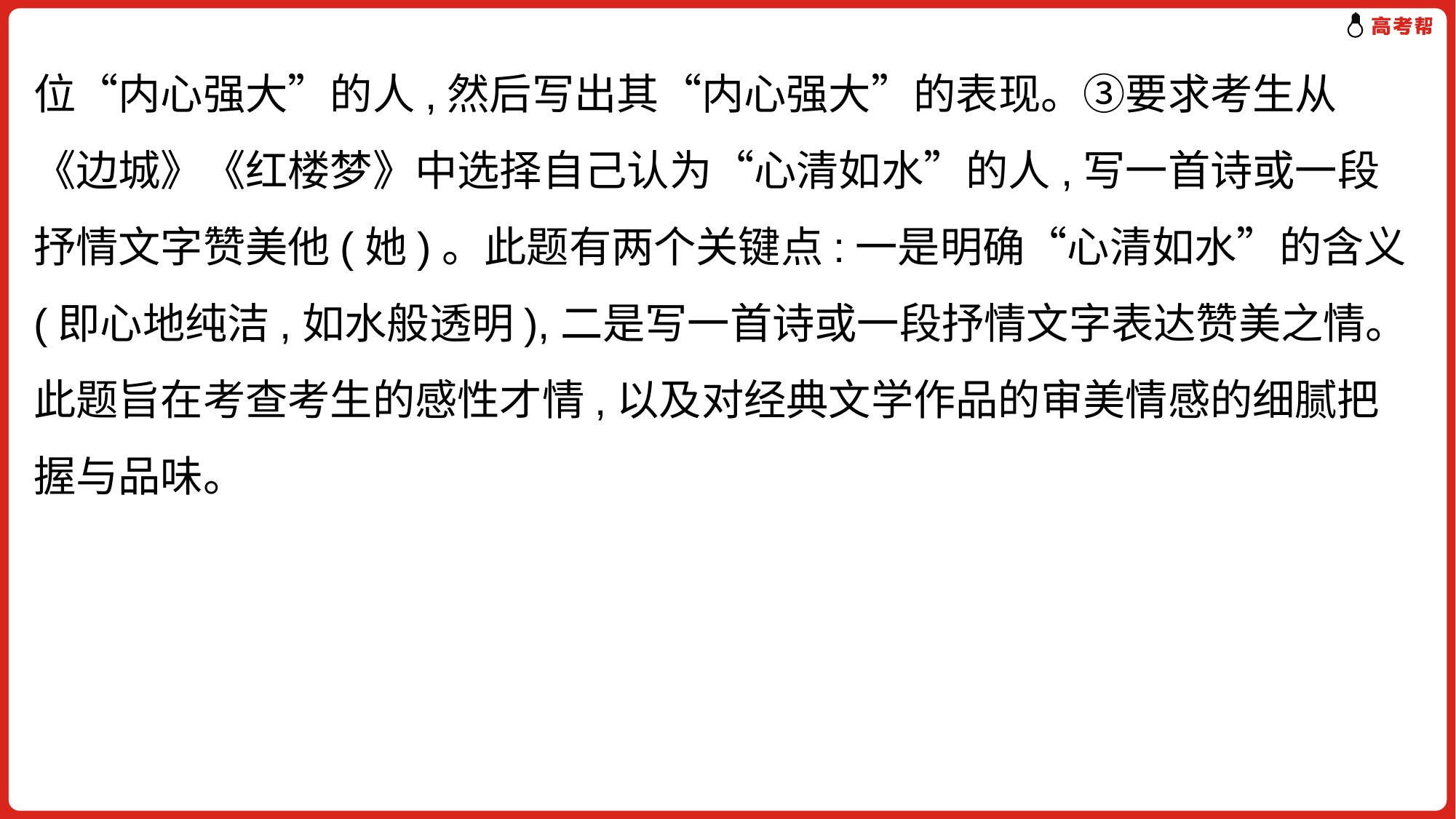

位“内心强大”的人,然后写出其“内心强大”的表现。③要求考生从《边城》《红楼梦》中选择自己认为“心清如水”的人,写一首诗或一段抒情文字赞美他(她)。此题有两个关键点:一是明确“心清如水”的含义(即心地纯洁,如水般透明),二是写一首诗或一段抒情文字表达赞美之情。此题旨在考查考生的感性才情,以及对经典文学作品的审美情感的细腻把握与品味。